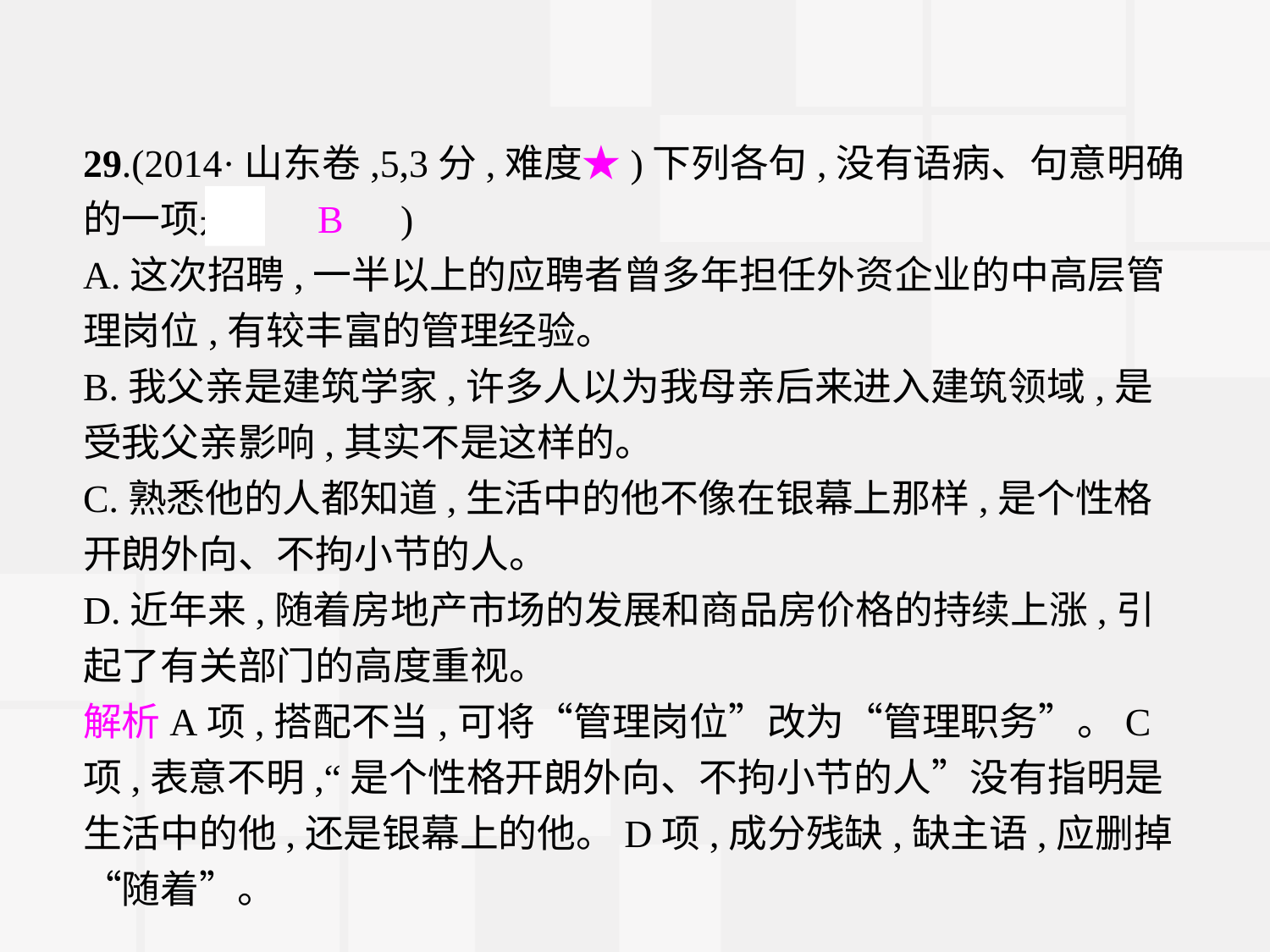

29.(2014·山东卷,5,3分,难度★)下列各句,没有语病、句意明确的一项是(　B　)
A.这次招聘,一半以上的应聘者曾多年担任外资企业的中高层管理岗位,有较丰富的管理经验。
B.我父亲是建筑学家,许多人以为我母亲后来进入建筑领域,是受我父亲影响,其实不是这样的。
C.熟悉他的人都知道,生活中的他不像在银幕上那样,是个性格开朗外向、不拘小节的人。
D.近年来,随着房地产市场的发展和商品房价格的持续上涨,引起了有关部门的高度重视。
解析A项,搭配不当,可将“管理岗位”改为“管理职务”。C项,表意不明,“是个性格开朗外向、不拘小节的人”没有指明是生活中的他,还是银幕上的他。D项,成分残缺,缺主语,应删掉“随着”。